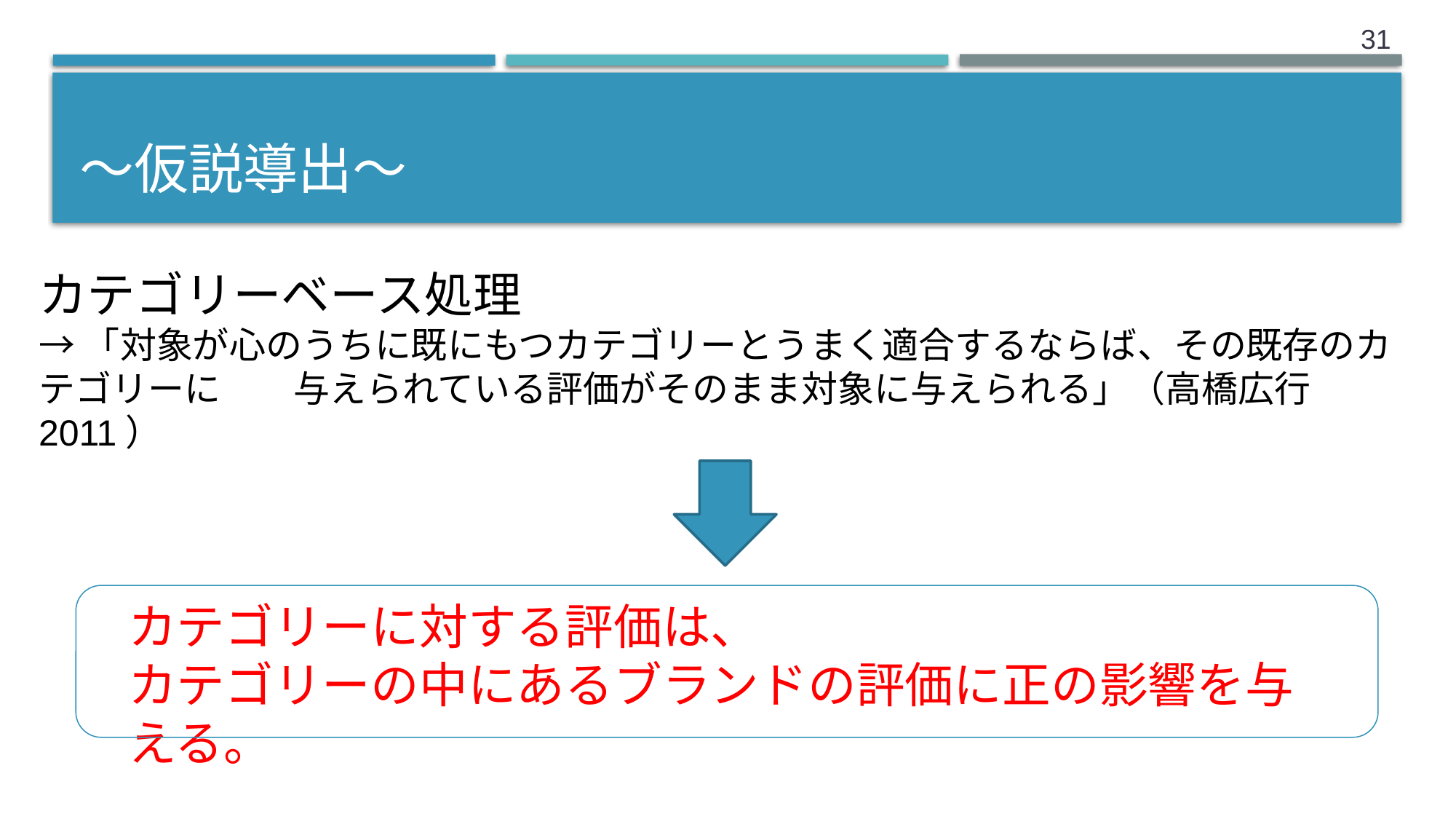

31
# 〜仮説導出〜
カテゴリーベース処理
→「対象が心のうちに既にもつカテゴリーとうまく適合するならば、その既存のカテゴリーに　　与えられている評価がそのまま対象に与えられる」（高橋広行　2011）

カテゴリーに対する評価は、
カテゴリーの中にあるブランドの評価に正の影響を与える。